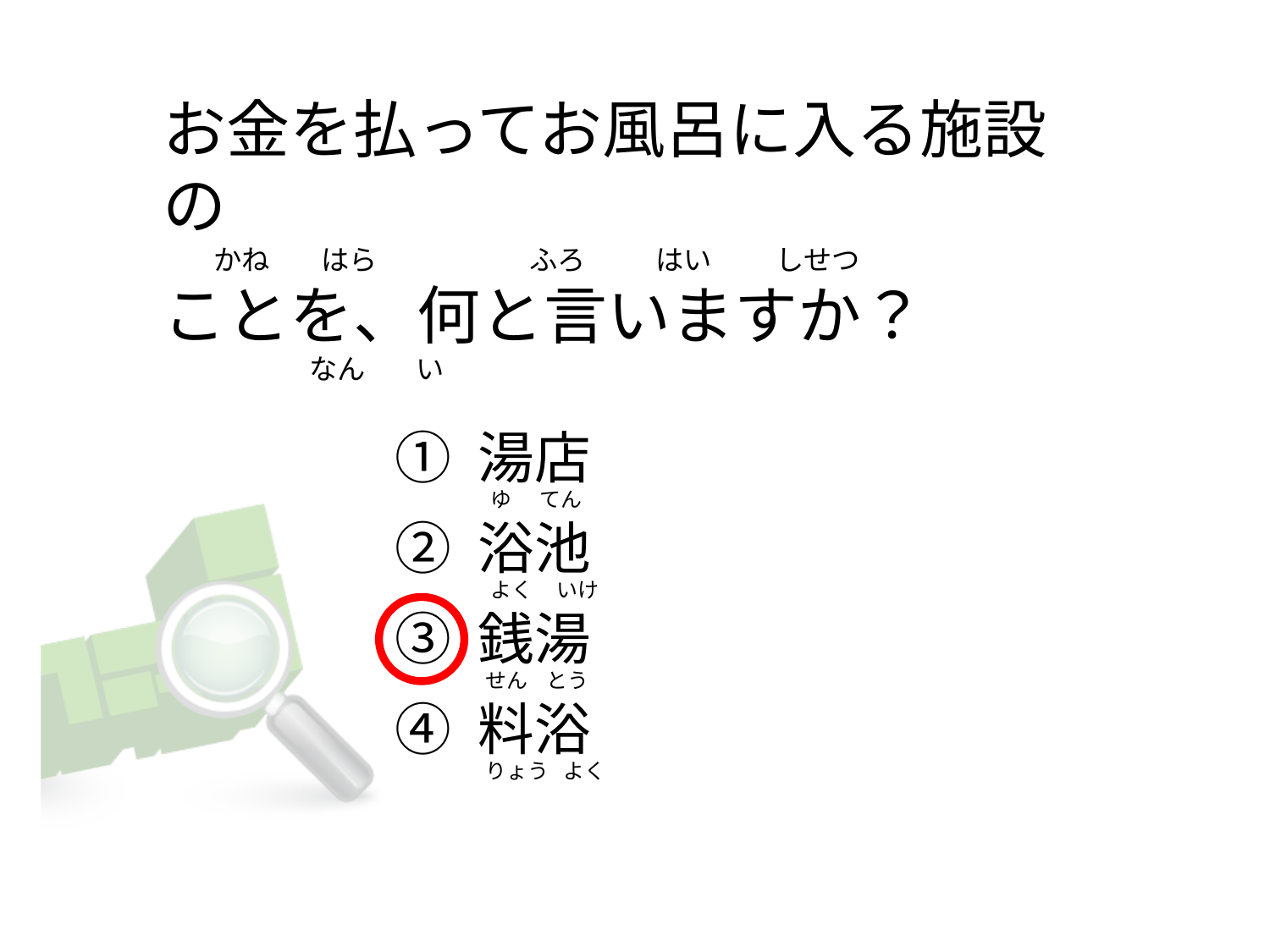

# お金を払ってお風呂に入る施設の         かね        はら                        ふろ           はい          しせつ ことを、何と言いますか？                        なん        い
① 湯店
② 浴池
③ 銭湯
④ 料浴
  ゆ      てん
  よく     いけ

 せん    とう
 りょう   よく